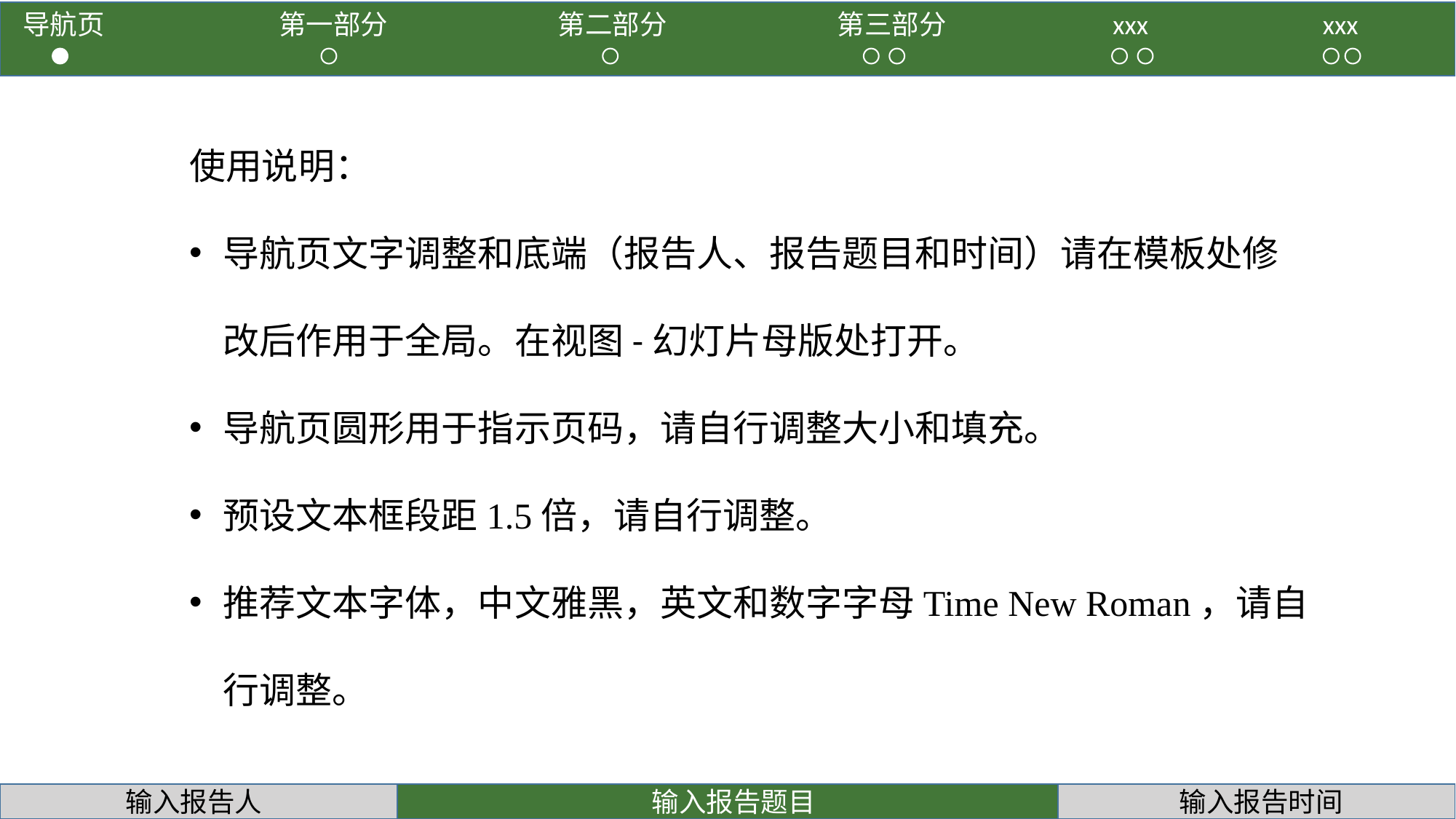

使用说明：
导航页文字调整和底端（报告人、报告题目和时间）请在模板处修改后作用于全局。在视图-幻灯片母版处打开。
导航页圆形用于指示页码，请自行调整大小和填充。
预设文本框段距1.5倍，请自行调整。
推荐文本字体，中文雅黑，英文和数字字母Time New Roman，请自行调整。